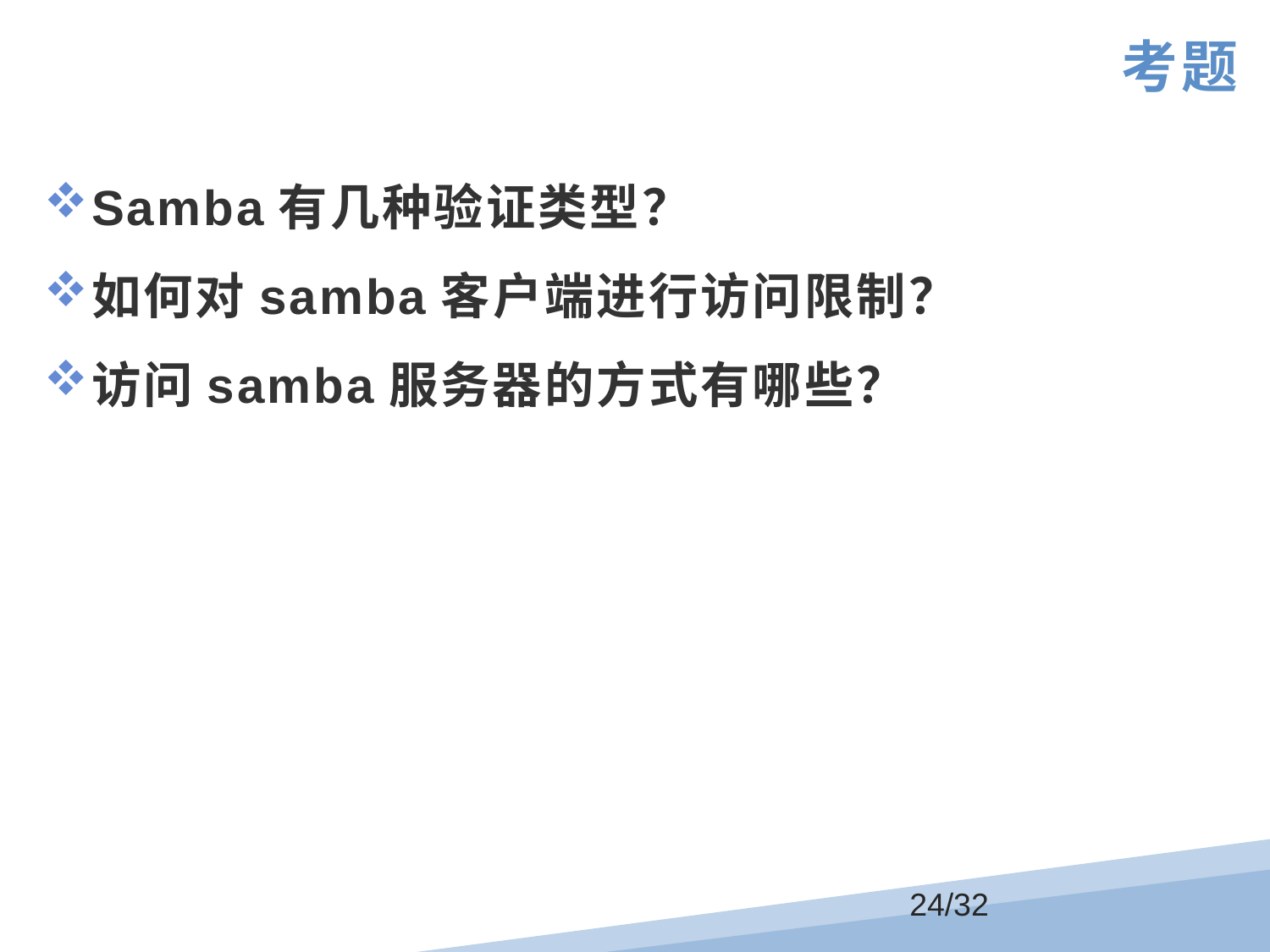

考题
Samba有几种验证类型？
如何对samba客户端进行访问限制？
访问samba服务器的方式有哪些？

24/32